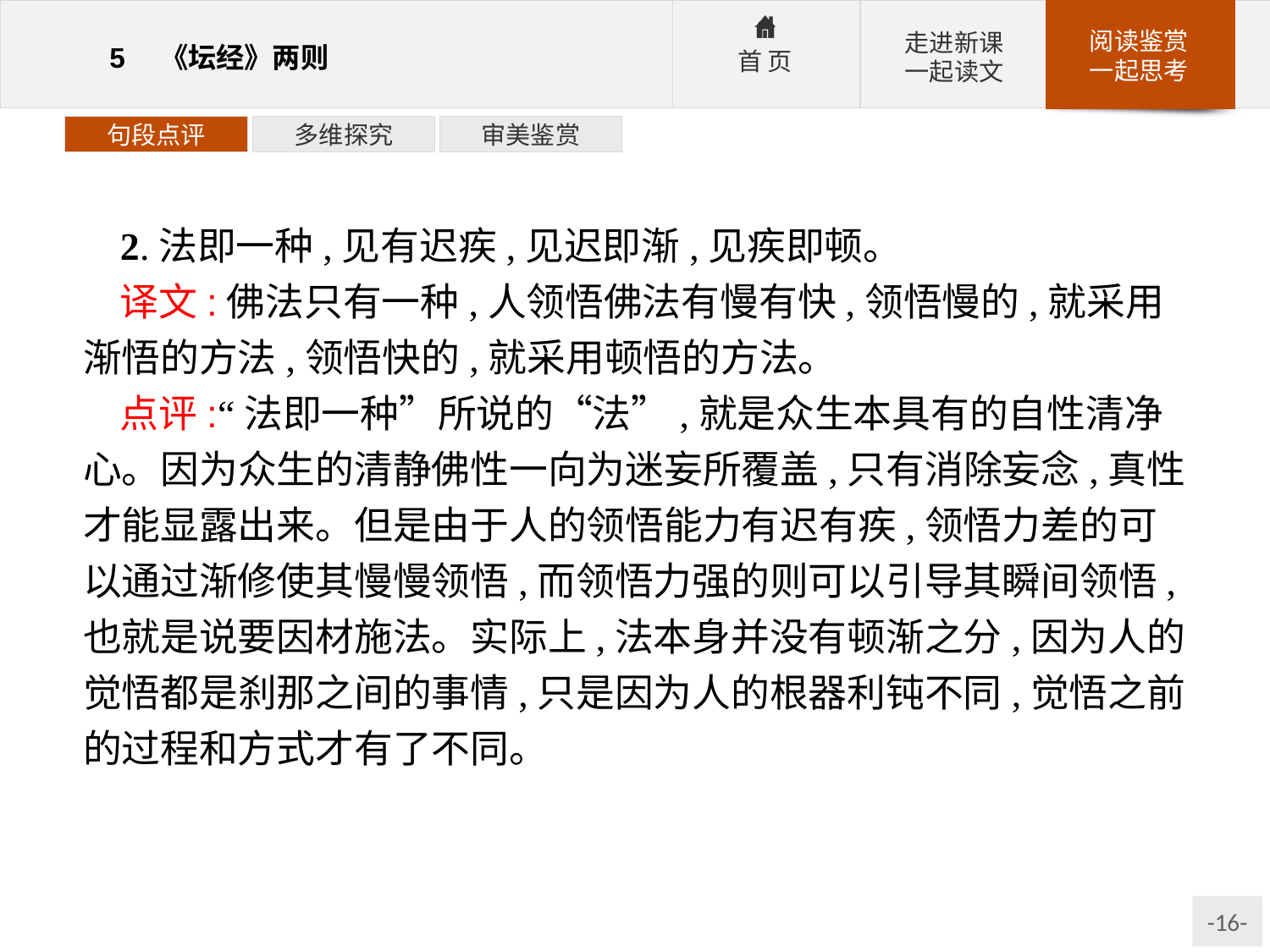

句段点评
多维探究
审美鉴赏
2.法即一种,见有迟疾,见迟即渐,见疾即顿。
译文:佛法只有一种,人领悟佛法有慢有快,领悟慢的,就采用渐悟的方法,领悟快的,就采用顿悟的方法。
点评:“法即一种”所说的“法”,就是众生本具有的自性清净心。因为众生的清静佛性一向为迷妄所覆盖,只有消除妄念,真性才能显露出来。但是由于人的领悟能力有迟有疾,领悟力差的可以通过渐修使其慢慢领悟,而领悟力强的则可以引导其瞬间领悟,也就是说要因材施法。实际上,法本身并没有顿渐之分,因为人的觉悟都是刹那之间的事情,只是因为人的根器利钝不同,觉悟之前的过程和方式才有了不同。